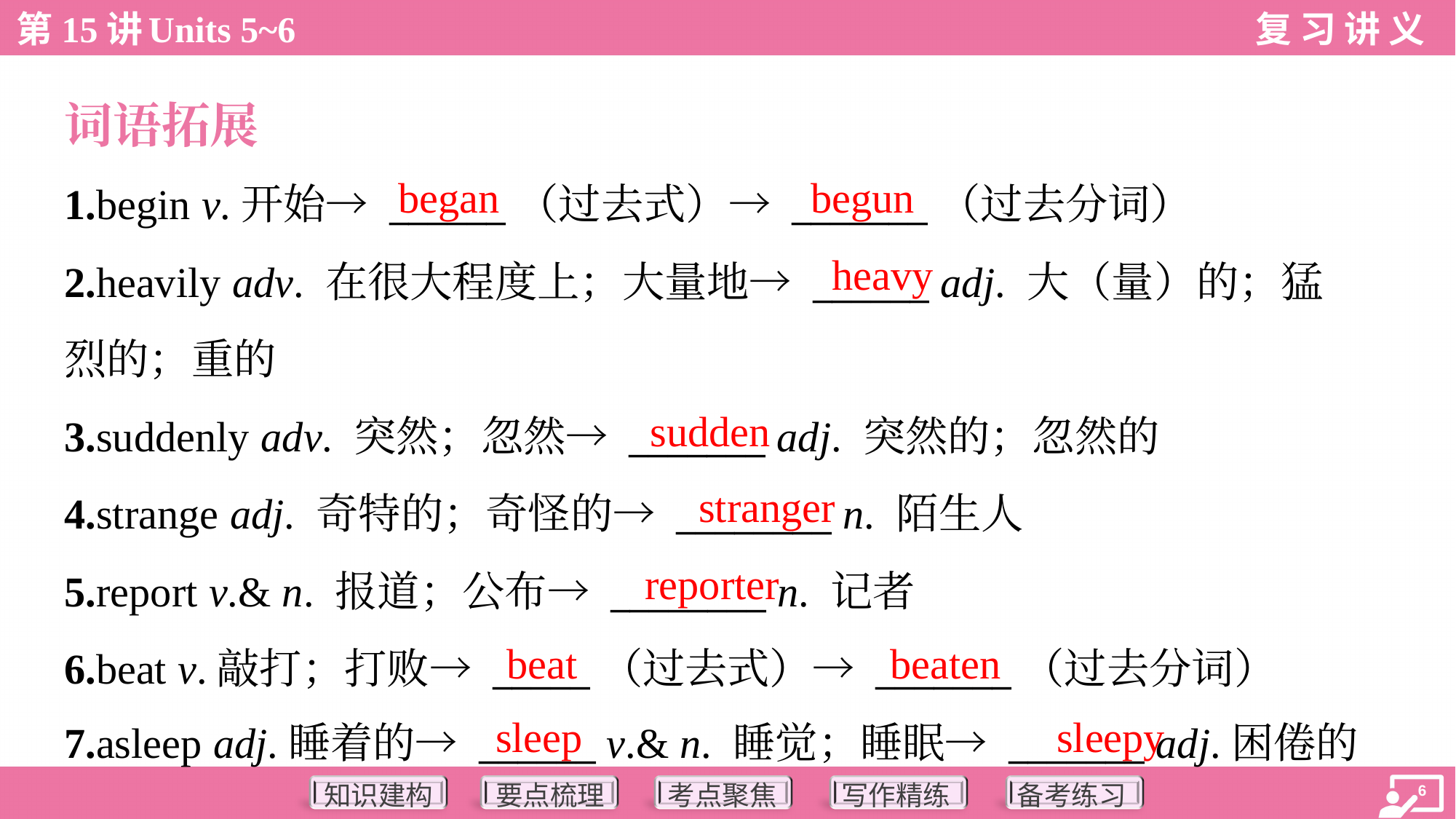

词语拓展
began
begun
1.begin v.开始→ ______（过去式）→ _______（过去分词）
2.heavily adv. 在很大程度上；大量地→ ______ adj. 大（量）的；猛
烈的；重的
3.suddenly adv. 突然；忽然→ _______ adj. 突然的；忽然的
4.strange adj. 奇特的；奇怪的→ ________ n. 陌生人
5.report v.& n. 报道；公布→ ________ n. 记者
6.beat v.敲打；打败→ _____（过去式）→ _______（过去分词）
7.asleep adj.睡着的→ ______ v.& n. 睡觉；睡眠→ _______ adj.困倦的
heavy
sudden
stranger
reporter
beat
beaten
sleep
sleepy